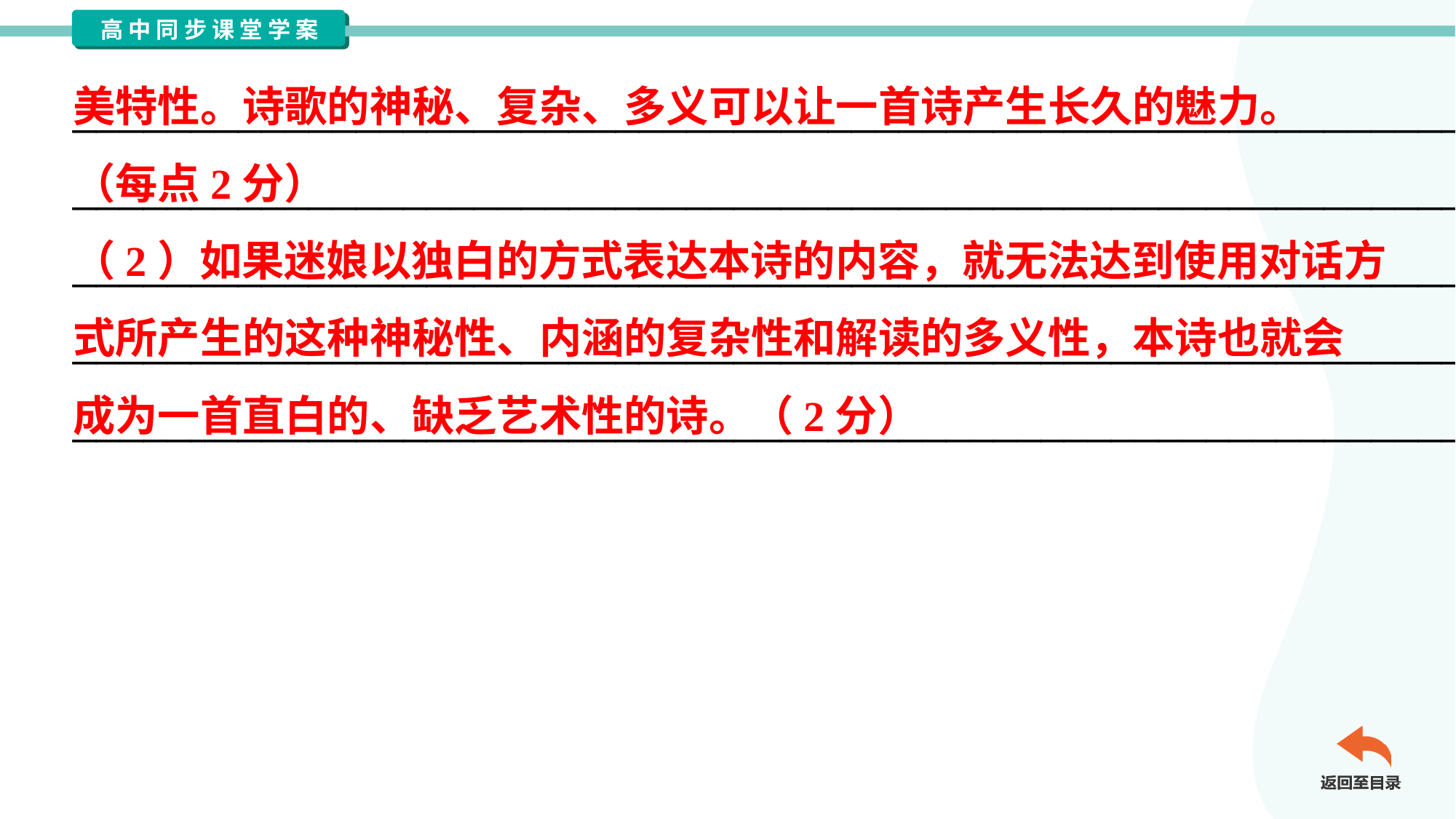

美特性。诗歌的神秘、复杂、多义可以让一首诗产生长久的魅力。
（每点2分）
（2）如果迷娘以独白的方式表达本诗的内容，就无法达到使用对话方
式所产生的这种神秘性、内涵的复杂性和解读的多义性，本诗也就会
成为一首直白的、缺乏艺术性的诗。（2分）
_____________________________________________________________
_____________________________________________________________
_____________________________________________________________
_____________________________________________________________
_____________________________________________________________